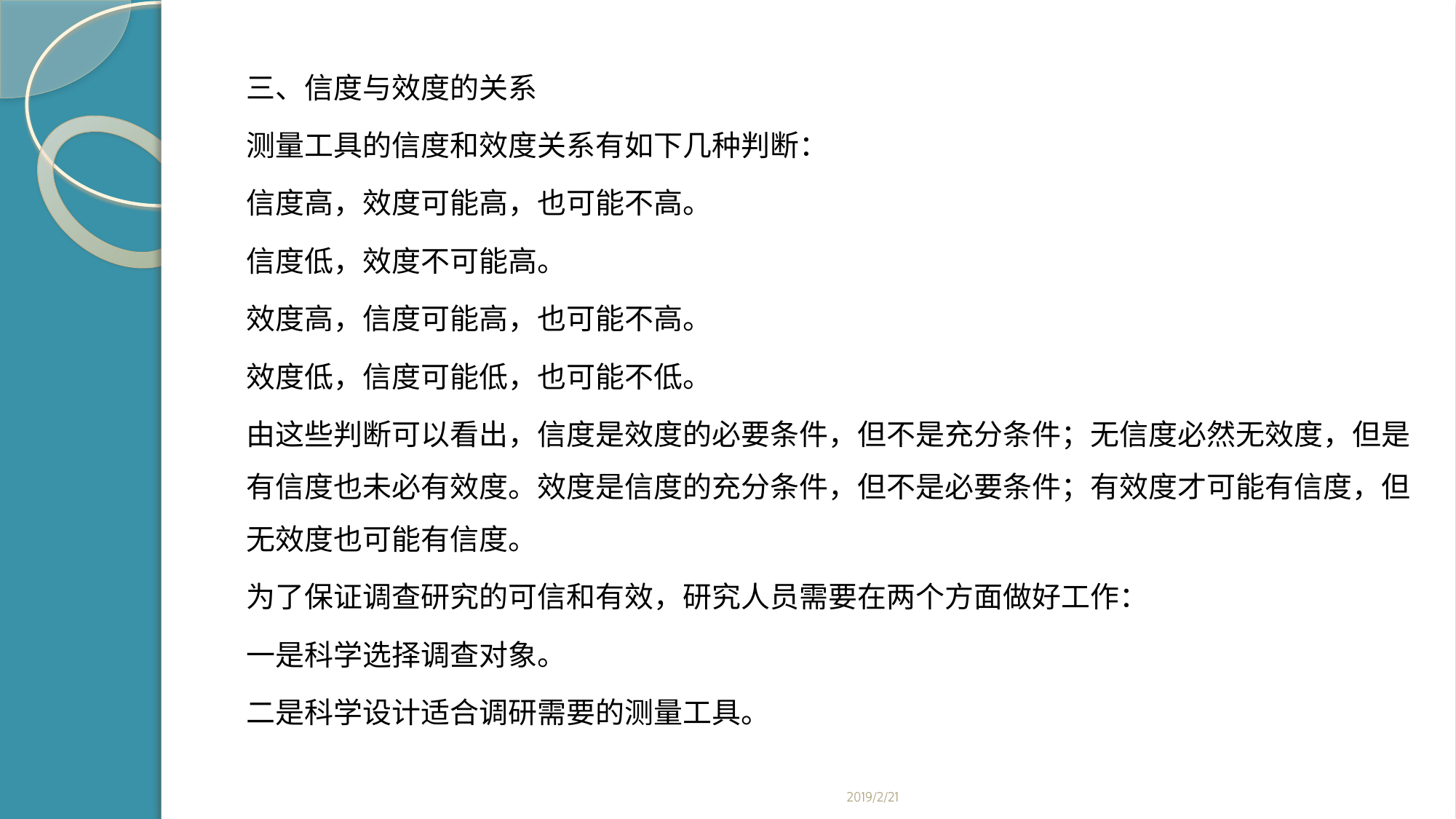

#
三、信度与效度的关系
测量工具的信度和效度关系有如下几种判断：
信度高，效度可能高，也可能不高。
信度低，效度不可能高。
效度高，信度可能高，也可能不高。
效度低，信度可能低，也可能不低。
由这些判断可以看出，信度是效度的必要条件，但不是充分条件；无信度必然无效度，但是有信度也未必有效度。效度是信度的充分条件，但不是必要条件；有效度才可能有信度，但无效度也可能有信度。
为了保证调查研究的可信和有效，研究人员需要在两个方面做好工作：
一是科学选择调查对象。
二是科学设计适合调研需要的测量工具。
2019/2/21